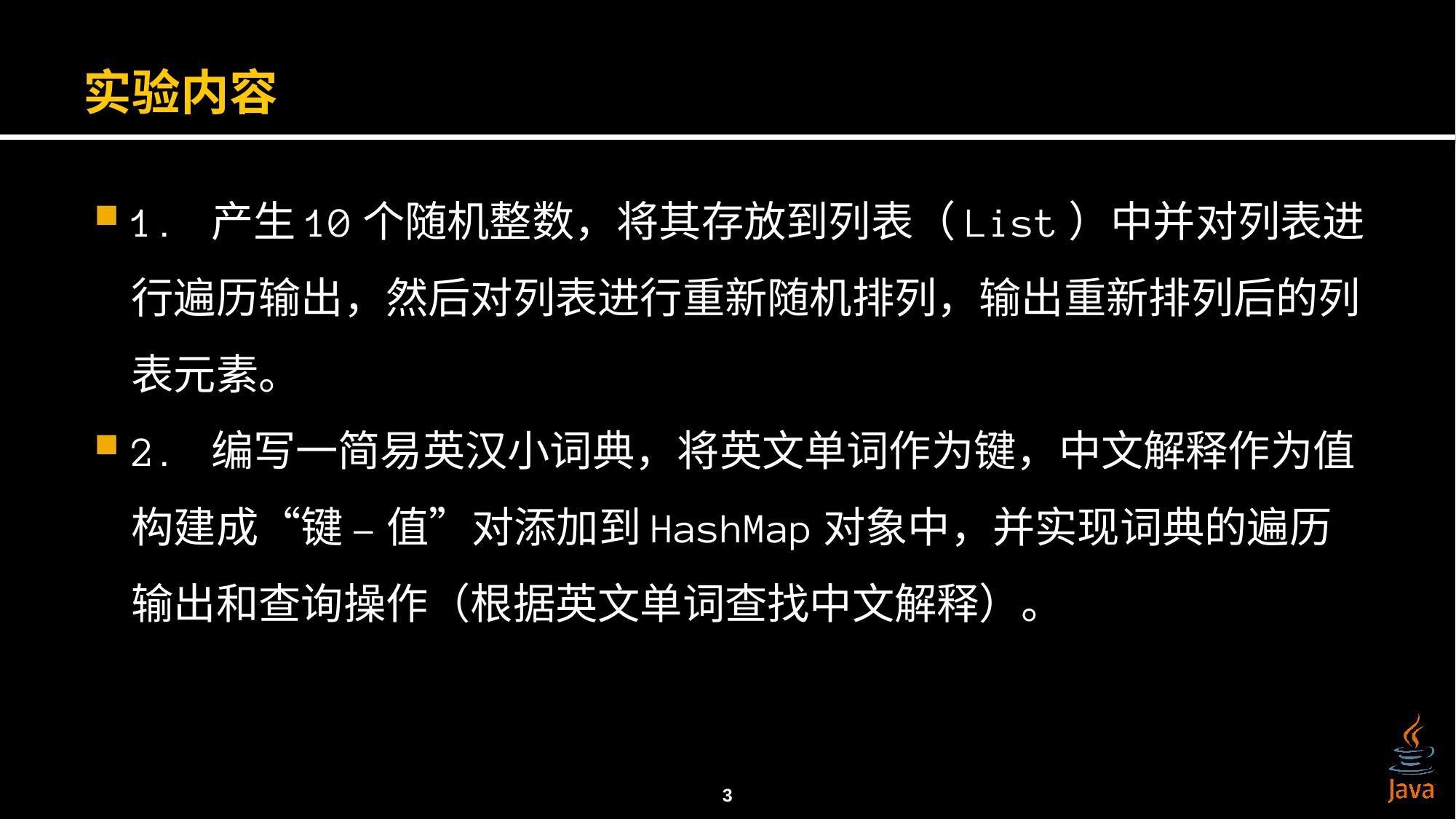

# 实验内容
1. 产生10个随机整数，将其存放到列表（List）中并对列表进行遍历输出，然后对列表进行重新随机排列，输出重新排列后的列表元素。
2. 编写一简易英汉小词典，将英文单词作为键，中文解释作为值构建成“键-值”对添加到HashMap对象中，并实现词典的遍历输出和查询操作（根据英文单词查找中文解释）。

3